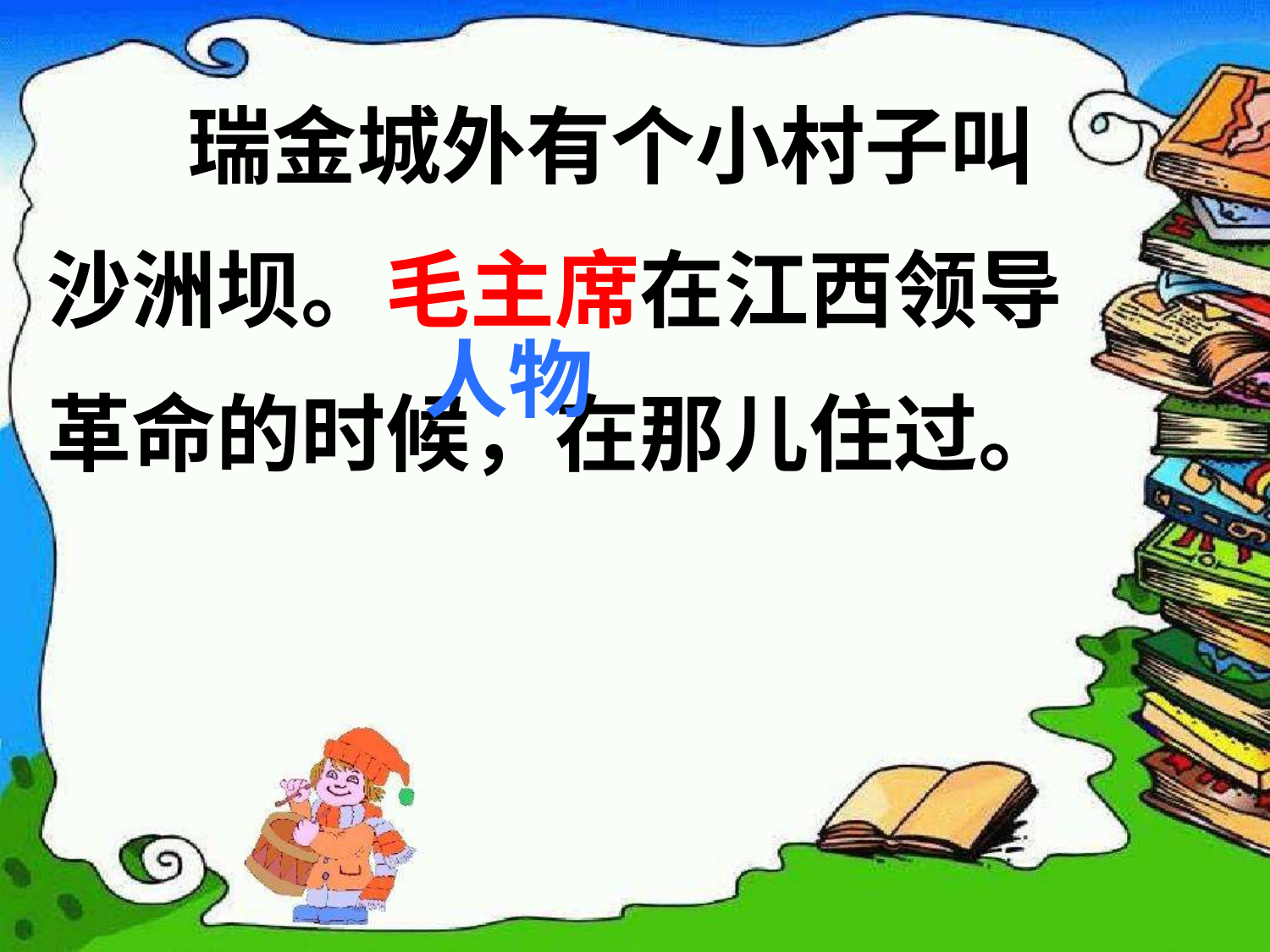

瑞金城外有个小村子叫
沙洲坝。毛主席在江西领导
革命的时候，在那儿住过。
人物